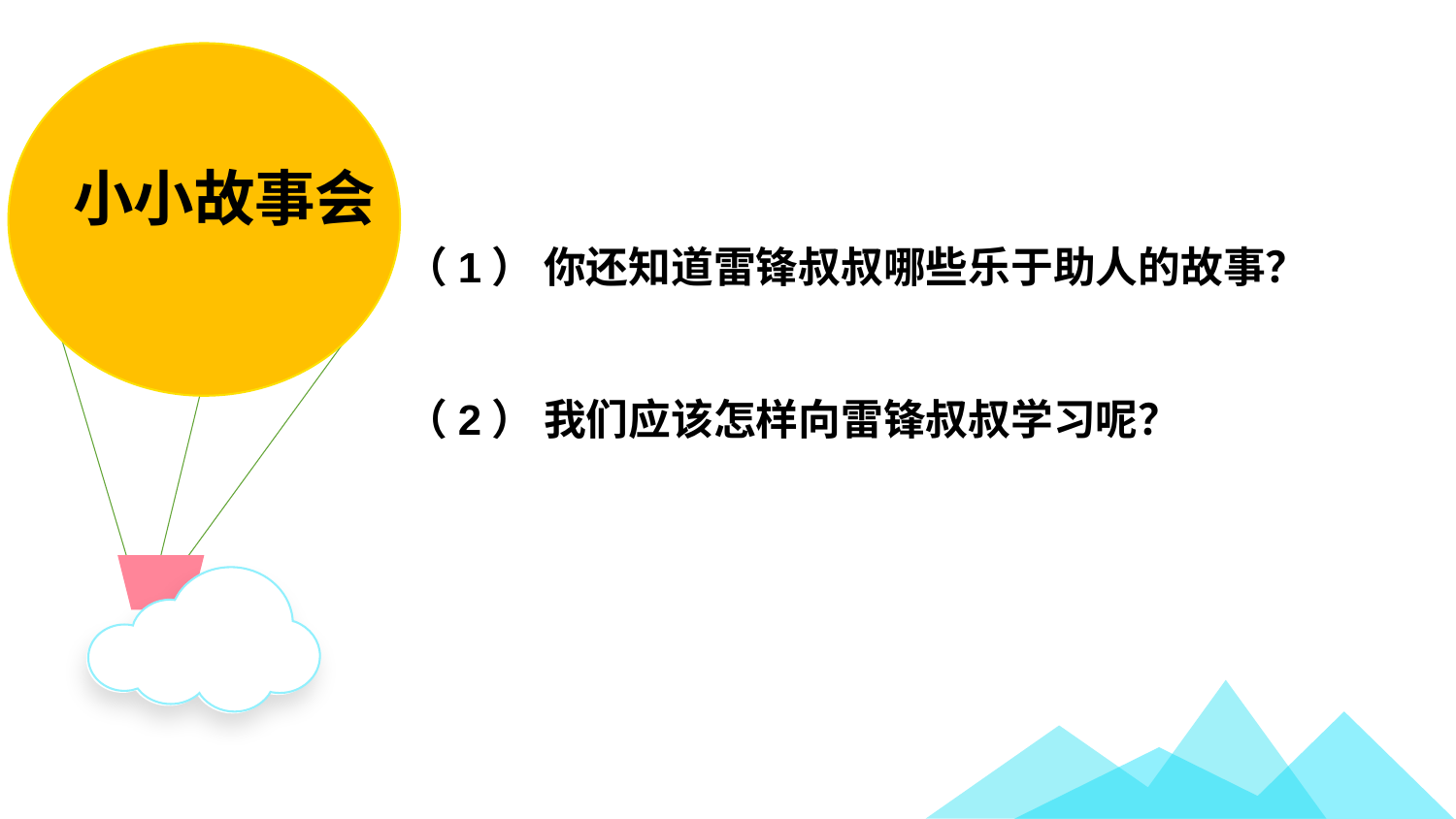

小小故事会

（1） 你还知道雷锋叔叔哪些乐于助人的故事？

（2） 我们应该怎样向雷锋叔叔学习呢？
3